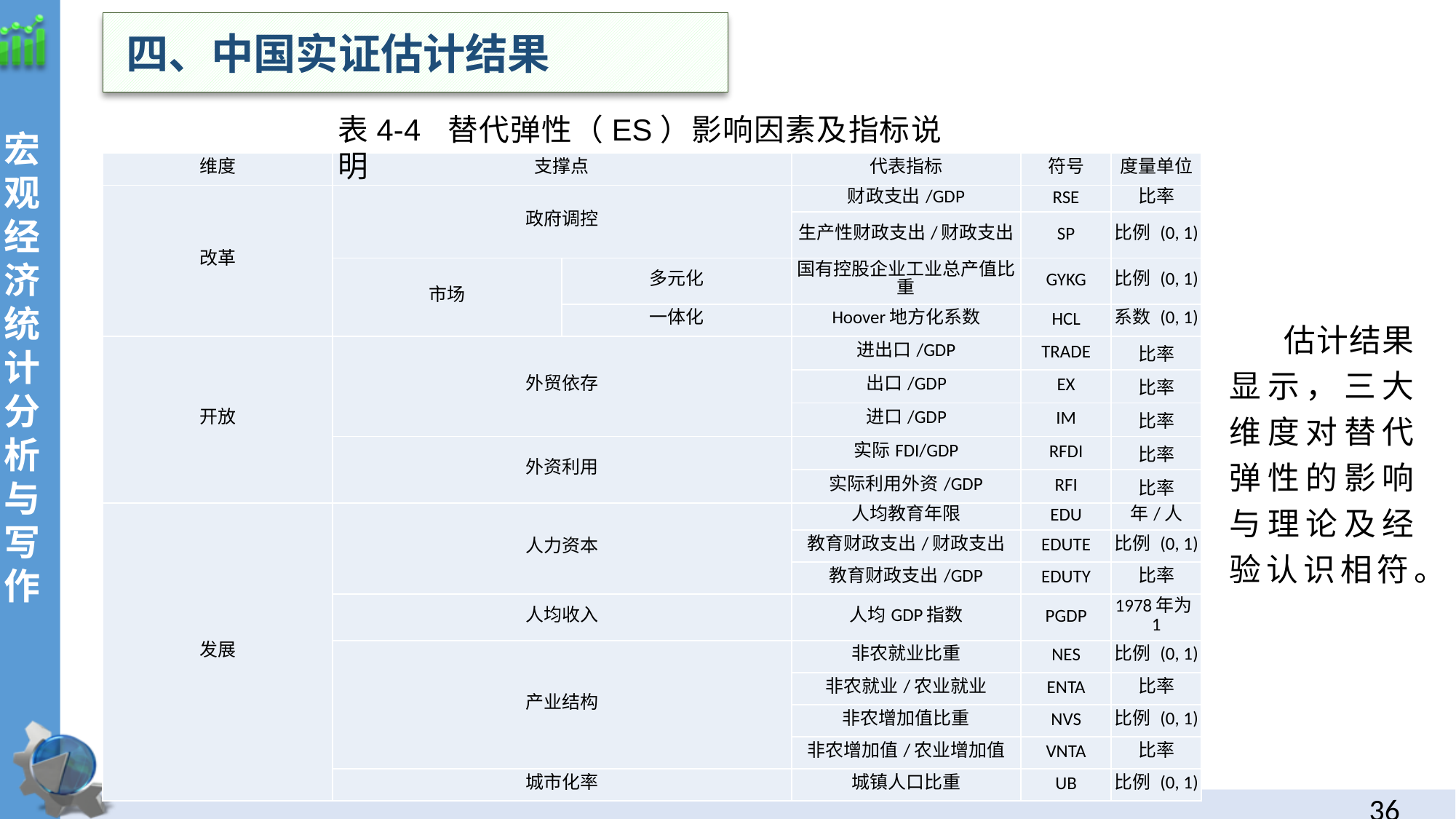

四、中国实证估计结果
表4-4  替代弹性（ES）影响因素及指标说明
| 维度 | 支撑点 |  | 代表指标 | 符号 | 度量单位 |
| --- | --- | --- | --- | --- | --- |
| 改革 | 政府调控 |  | 财政支出/GDP | RSE | 比率 |
|  |  |  | 生产性财政支出/财政支出 | SP | 比例 (0, 1) |
|  | 市场 | 多元化 | 国有控股企业工业总产值比重 | GYKG | 比例 (0, 1) |
|  |  | 一体化 | Hoover地方化系数 | HCL | 系数 (0, 1) |
| 开放 | 外贸依存 |  | 进出口/GDP | TRADE | 比率 |
|  |  |  | 出口/GDP | EX | 比率 |
|  |  |  | 进口/GDP | IM | 比率 |
|  | 外资利用 |  | 实际FDI/GDP | RFDI | 比率 |
|  |  |  | 实际利用外资/GDP | RFI | 比率 |
| 发展 | 人力资本 |  | 人均教育年限 | EDU | 年/人 |
|  |  |  | 教育财政支出/财政支出 | EDUTE | 比例 (0, 1) |
|  |  |  | 教育财政支出/GDP | EDUTY | 比率 |
|  | 人均收入 |  | 人均GDP指数 | PGDP | 1978年为1 |
|  | 产业结构 |  | 非农就业比重 | NES | 比例 (0, 1) |
|  |  |  | 非农就业/农业就业 | ENTA | 比率 |
|  |  |  | 非农增加值比重 | NVS | 比例 (0, 1) |
|  |  |  | 非农增加值/农业增加值 | VNTA | 比率 |
|  | 城市化率 |  | 城镇人口比重 | UB | 比例 (0, 1) |

估计结果显示，三大维度对替代弹性的影响与理论及经验认识相符。

36